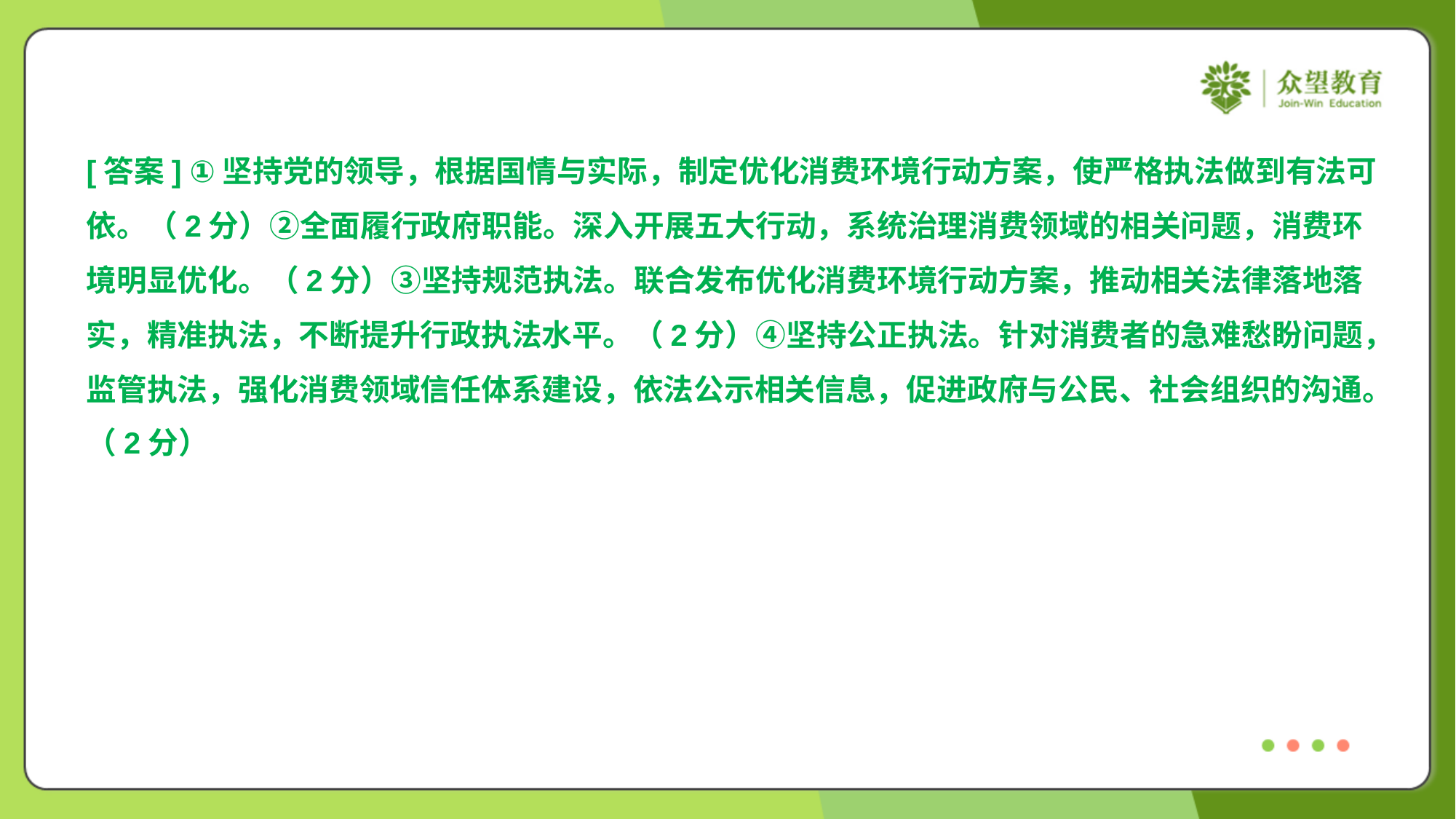

[答案] ①坚持党的领导，根据国情与实际，制定优化消费环境行动方案，使严格执法做到有法可
依。（2分）②全面履行政府职能。深入开展五大行动，系统治理消费领域的相关问题，消费环
境明显优化。（2分）③坚持规范执法。联合发布优化消费环境行动方案，推动相关法律落地落
实，精准执法，不断提升行政执法水平。（2分）④坚持公正执法。针对消费者的急难愁盼问题，
监管执法，强化消费领域信任体系建设，依法公示相关信息，促进政府与公民、社会组织的沟通。
（2分）